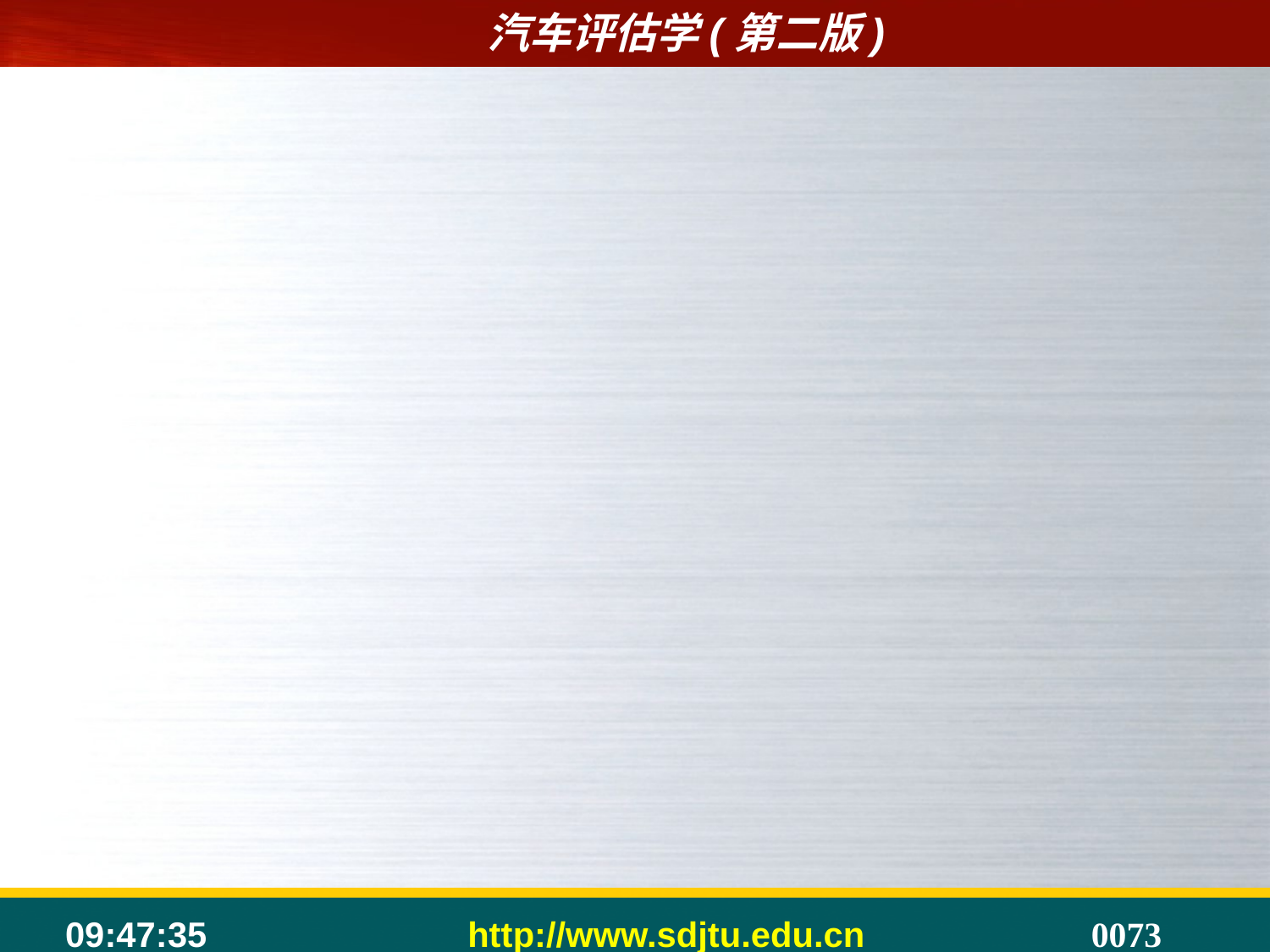

3.3.7汽车排气污染物检测
1.汽车排气污染物的成分及其危害
	汽车排放的污染物主要有：一氧化碳(CO)、碳氢化合物(HC)、氮氧化合物(NOx)、微粒物(PM)(由碳烟、铅氧化物等重金属氧化物和烟灰等组成)和硫化物等。
	 (1)一氧化碳(CO)。
	(2)碳氢化合物(HC)。
	(3)氮氧化合物(NOx)。
	(4)浮游微粒(PM)。
    （5)光化学烟雾。
    （6)硫氧化物。
    （7)二氧化碳(C02)。